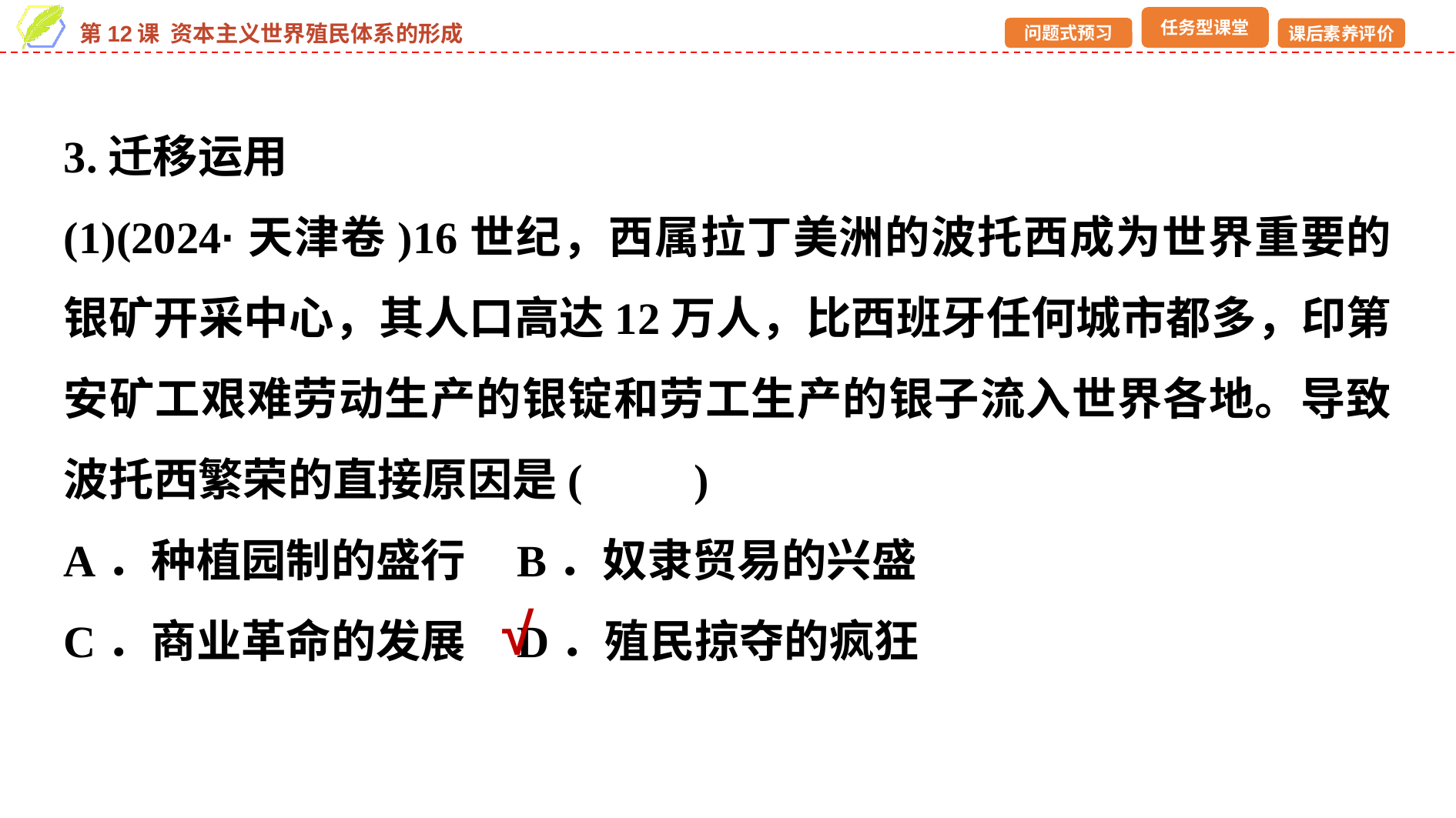

3.迁移运用
(1)(2024·天津卷)16世纪，西属拉丁美洲的波托西成为世界重要的银矿开采中心，其人口高达12万人，比西班牙任何城市都多，印第安矿工艰难劳动生产的银锭和劳工生产的银子流入世界各地。导致波托西繁荣的直接原因是(　　)
A．种植园制的盛行    B．奴隶贸易的兴盛
C．商业革命的发展    D．殖民掠夺的疯狂
√